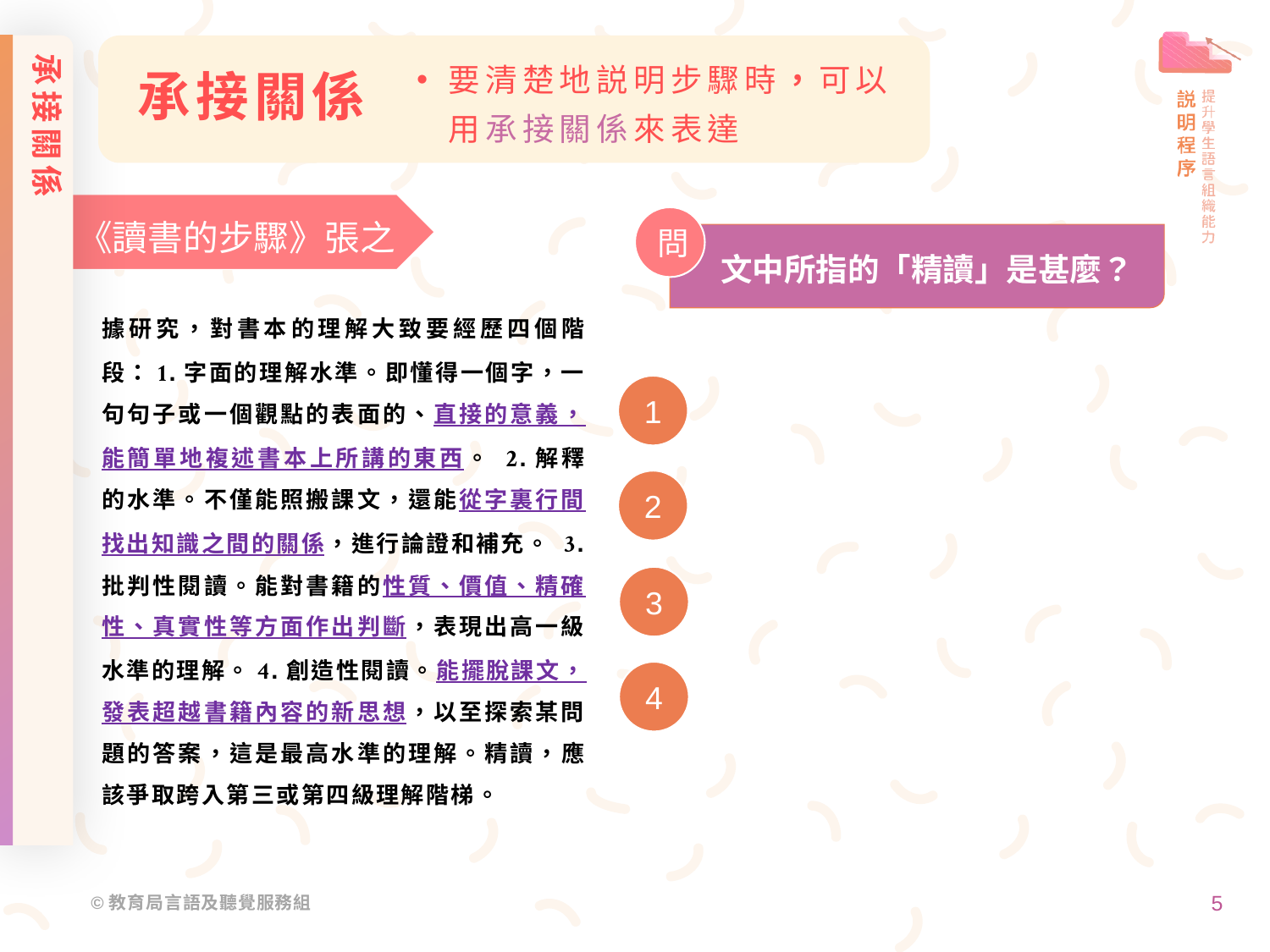

承接關係

承接關係

要清楚地説明步驟時，可以用承接關係來表達

# 《讀書的步驟》張之
問

文中所指的「精讀」是甚麼？
據研究，對書本的理解大致要經歷四個階段：1.字面的理解水準。即懂得一個字，一句句子或一個觀點的表面的、直接的意義，能簡單地複述書本上所講的東西。 2.解釋的水準。不僅能照搬課文，還能從字裏行間找出知識之間的關係，進行論證和補充。 3.批判性閱讀。能對書籍的性質、價值、精確性、真實性等方面作出判斷，表現出高一級水準的理解。4.創造性閱讀。能擺脫課文，發表超越書籍內容的新思想，以至探索某問題的答案，這是最高水準的理解。精讀，應該爭取跨入第三或第四級理解階梯。
1
2
3
4
5